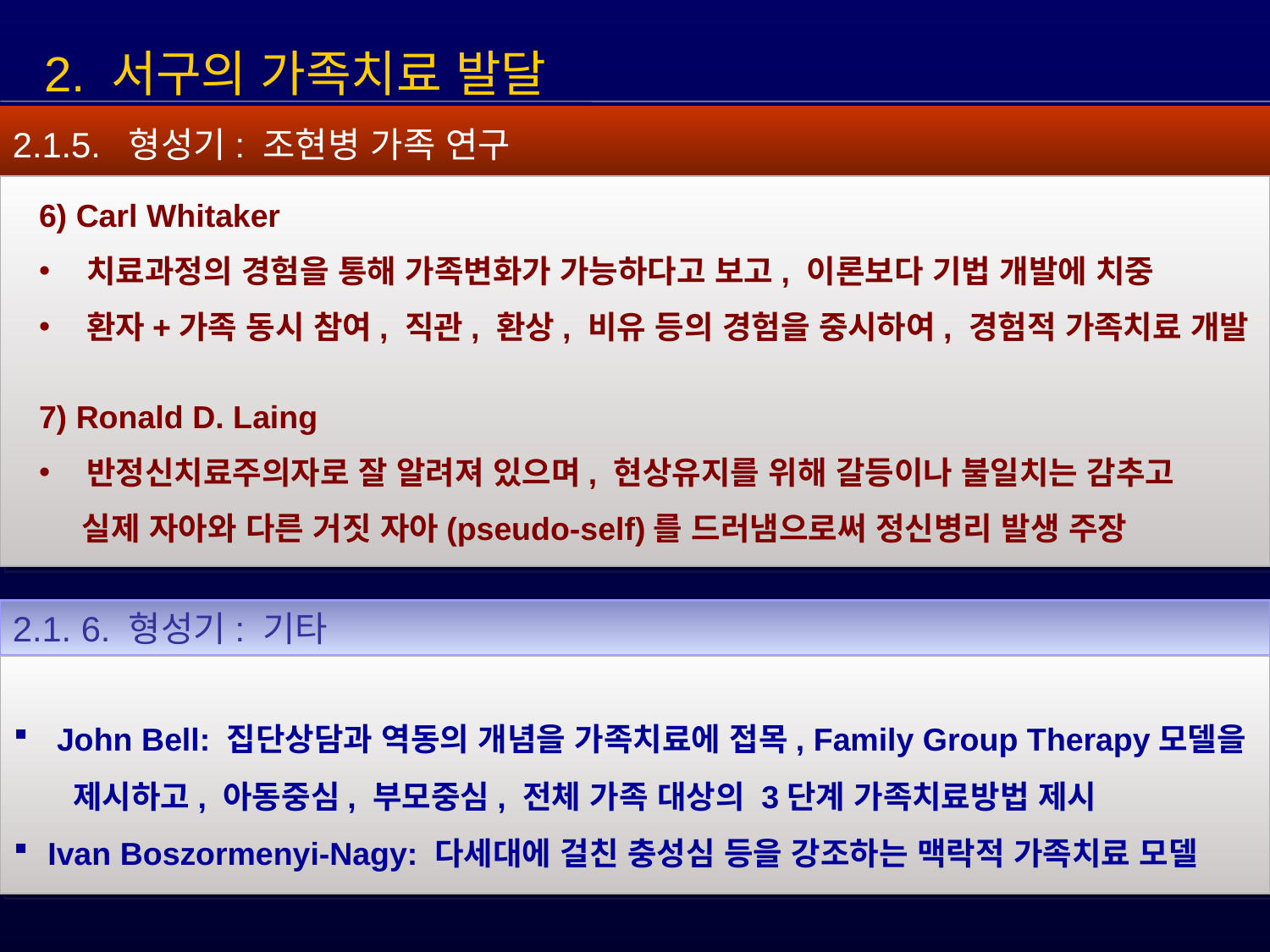

2. 서구의 가족치료 발달

2.1.5.  형성기: 조현병 가족 연구
6) Carl Whitaker
치료과정의 경험을 통해 가족변화가 가능하다고 보고, 이론보다 기법 개발에 치중
환자+가족 동시 참여, 직관, 환상, 비유 등의 경험을 중시하여, 경험적 가족치료 개발

7) Ronald D. Laing
반정신치료주의자로 잘 알려져 있으며, 현상유지를 위해 갈등이나 불일치는 감추고
    실제 자아와 다른 거짓 자아(pseudo-self)를 드러냄으로써 정신병리 발생 주장
2.1. 6. 형성기: 기타

  John Bell: 집단상담과 역동의 개념을 가족치료에 접목, Family Group Therapy모델을
   제시하고, 아동중심, 부모중심, 전체 가족 대상의 3단계 가족치료방법 제시
 Ivan Boszormenyi-Nagy: 다세대에 걸친 충성심 등을 강조하는 맥락적 가족치료 모델